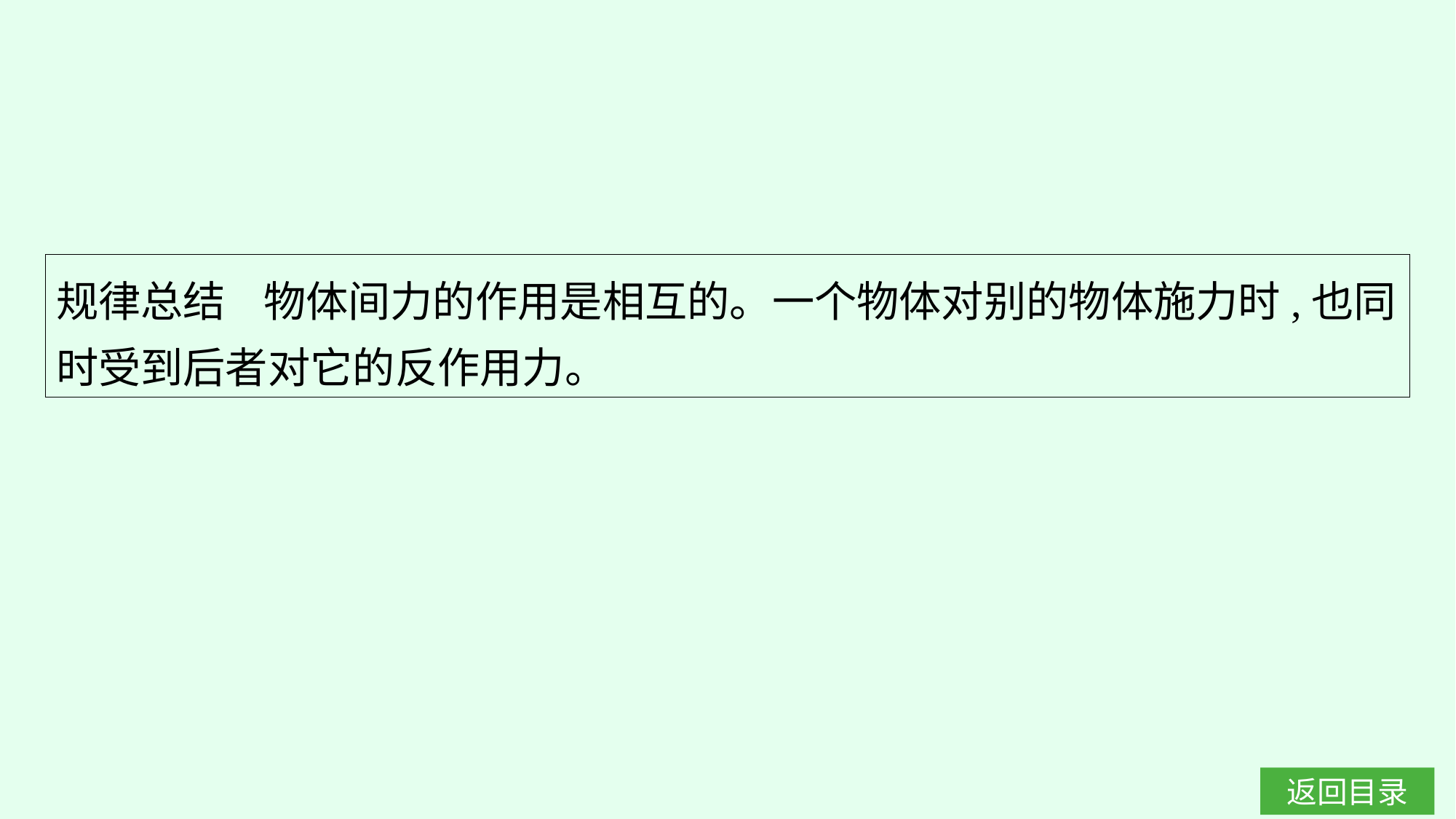

规律总结    物体间力的作用是相互的。一个物体对别的物体施力时,也同时受到后者对它的反作用力。